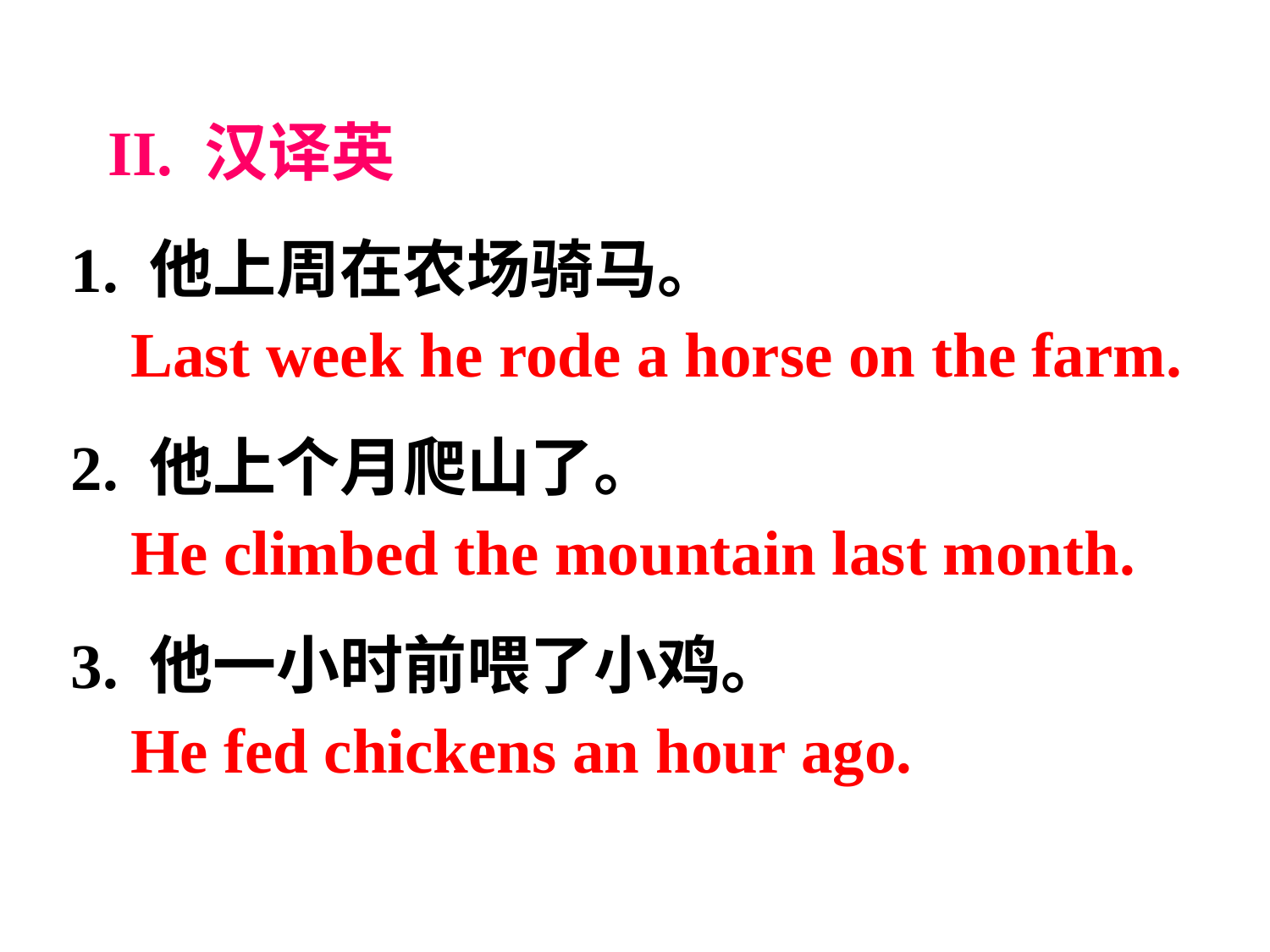

II. 汉译英
1. 他上周在农场骑马。

2. 他上个月爬山了。

3. 他一小时前喂了小鸡。
Last week he rode a horse on the farm.

He climbed the mountain last month.

He fed chickens an hour ago.